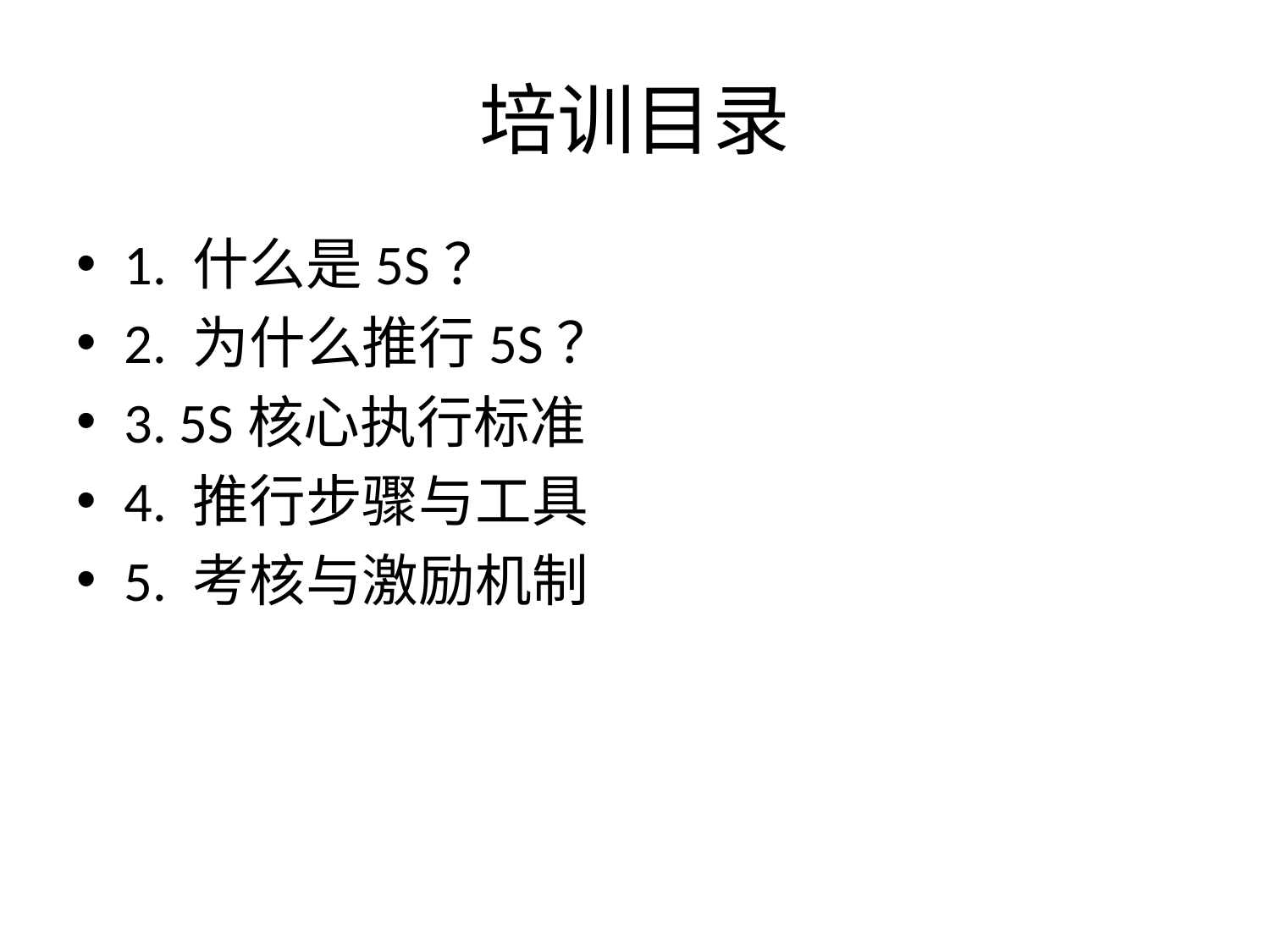

# 培训目录
1. 什么是5S？
2. 为什么推行5S？
3. 5S核心执行标准
4. 推行步骤与工具
5. 考核与激励机制